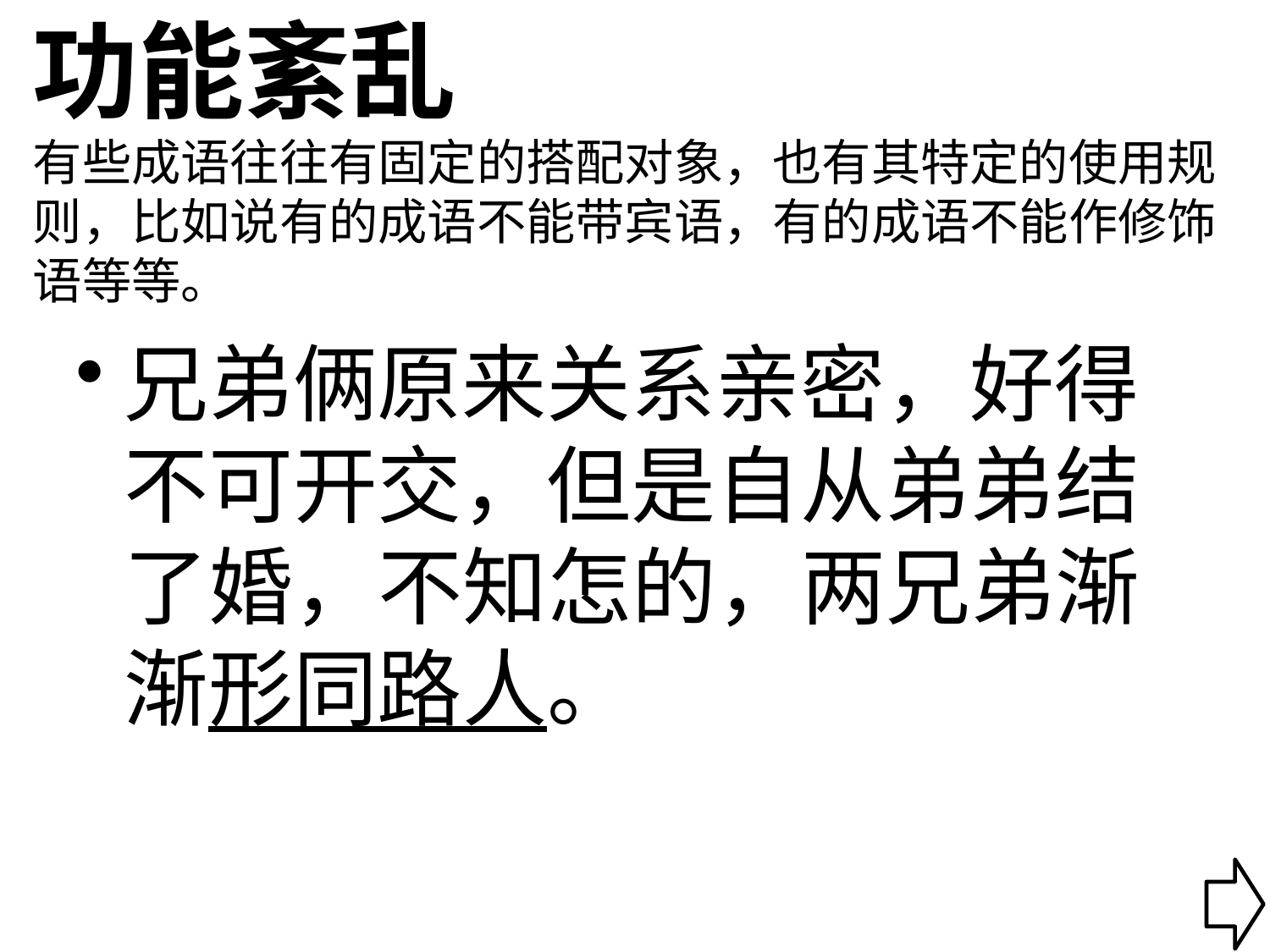

功能紊乱
有些成语往往有固定的搭配对象，也有其特定的使用规则，比如说有的成语不能带宾语，有的成语不能作修饰语等等。
兄弟俩原来关系亲密，好得不可开交，但是自从弟弟结了婚，不知怎的，两兄弟渐渐形同路人。